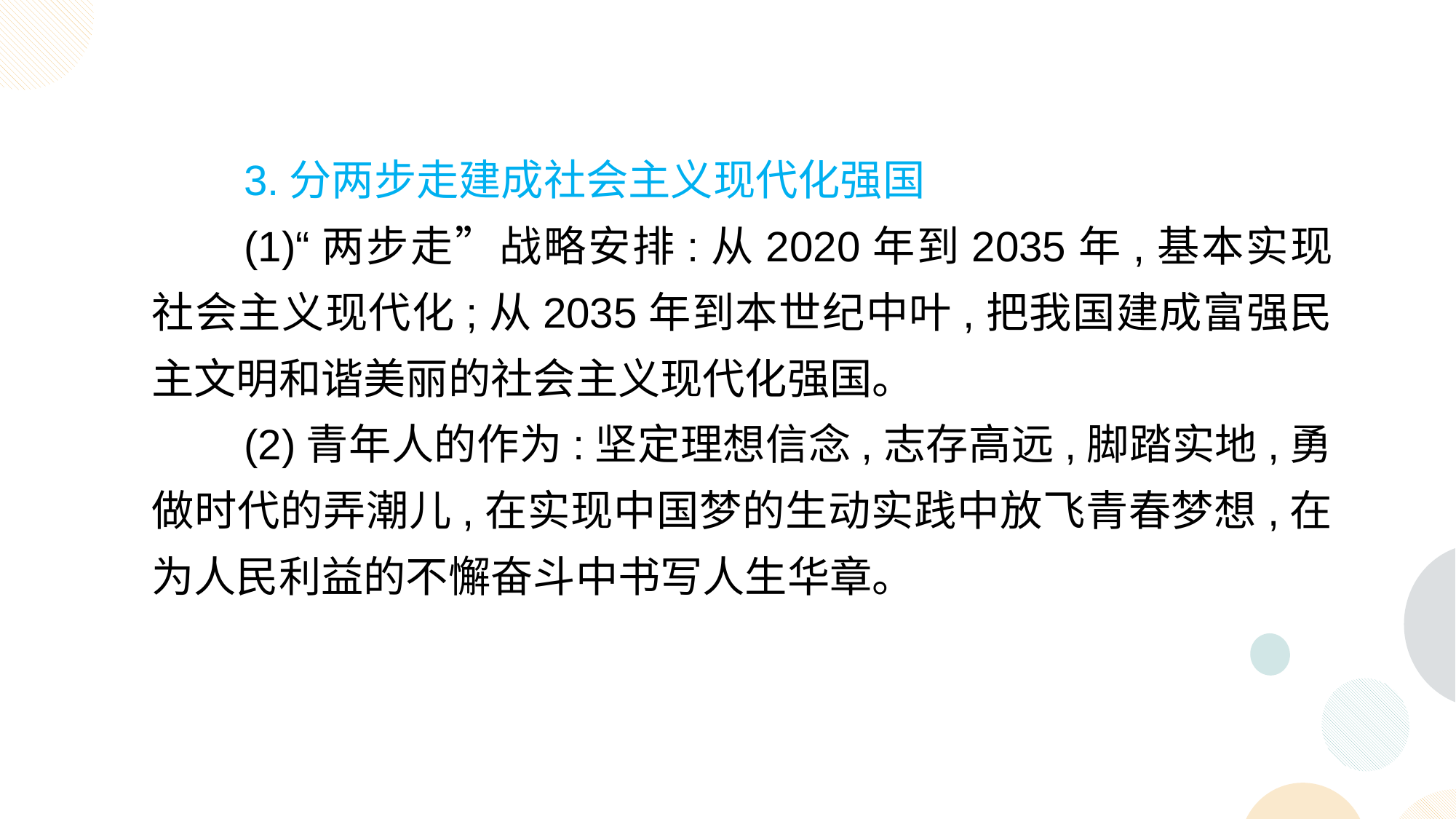

3.分两步走建成社会主义现代化强国
(1)“两步走”战略安排:从2020年到2035年,基本实现社会主义现代化;从2035年到本世纪中叶,把我国建成富强民主文明和谐美丽的社会主义现代化强国。
(2)青年人的作为:坚定理想信念,志存高远,脚踏实地,勇做时代的弄潮儿,在实现中国梦的生动实践中放飞青春梦想,在为人民利益的不懈奋斗中书写人生华章。